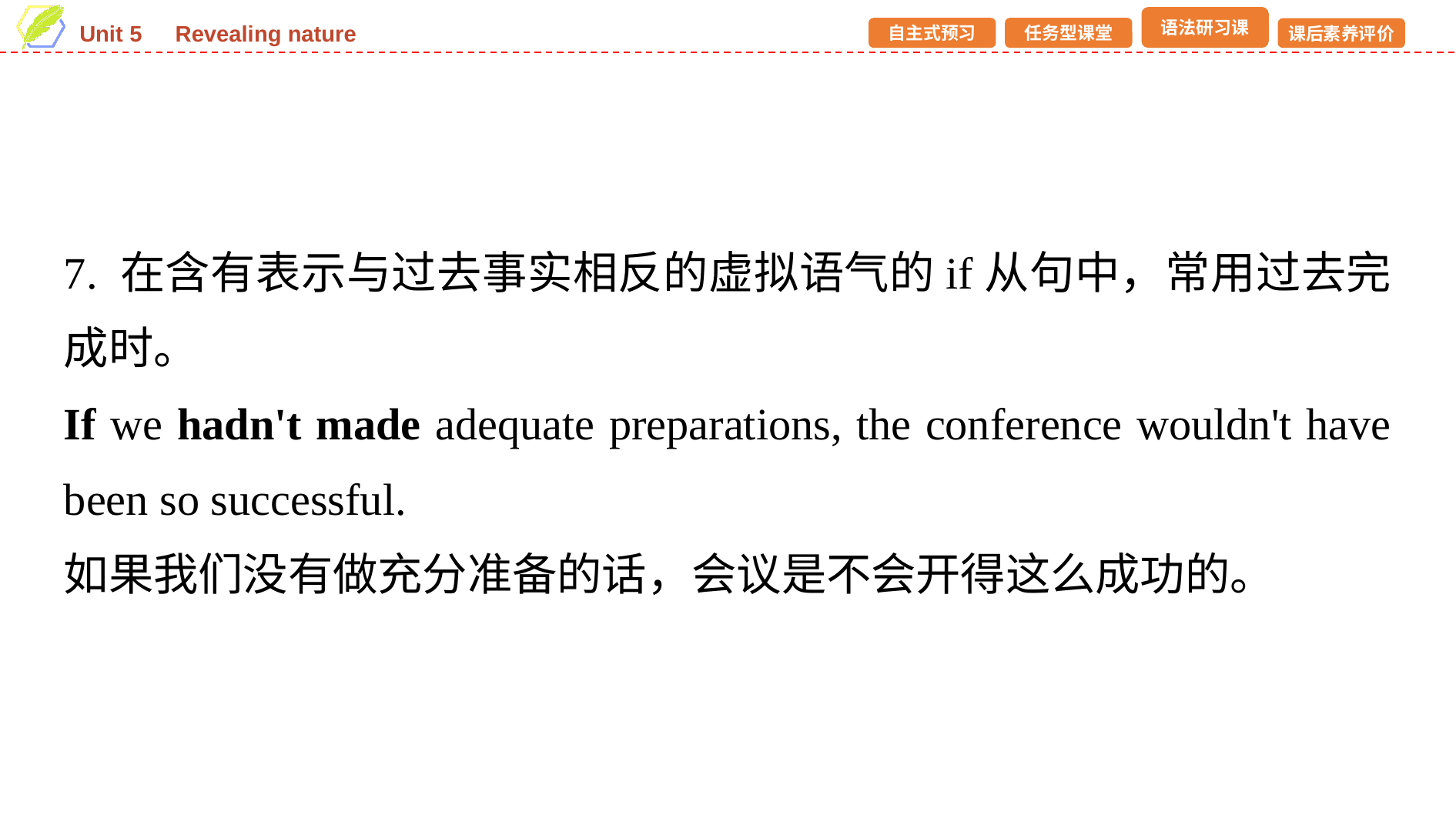

7. 在含有表示与过去事实相反的虚拟语气的if从句中，常用过去完成时。
If we hadn't made adequate preparations, the conference wouldn't have been so successful.
如果我们没有做充分准备的话，会议是不会开得这么成功的。